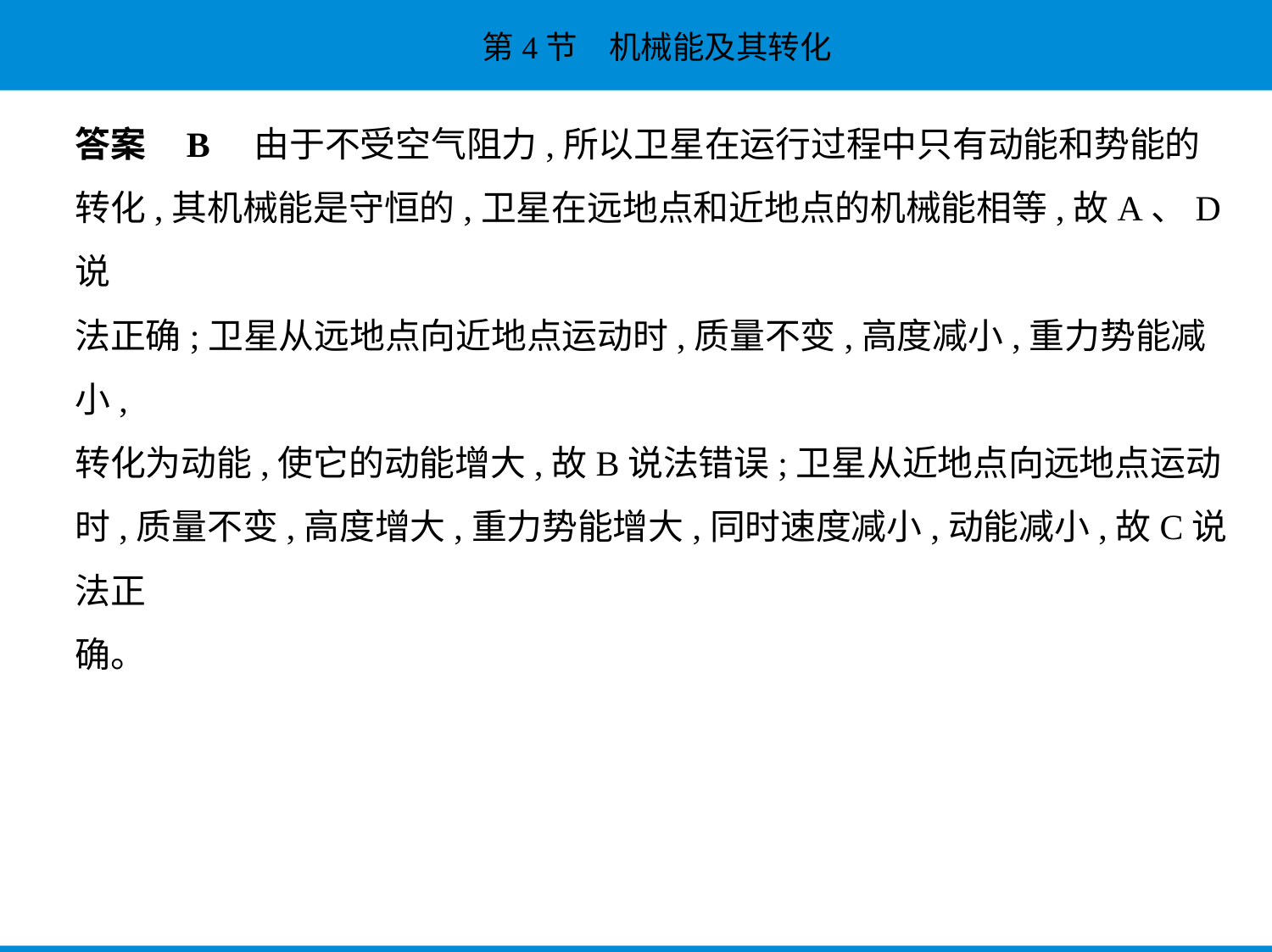

答案    B　由于不受空气阻力,所以卫星在运行过程中只有动能和势能的
转化,其机械能是守恒的,卫星在远地点和近地点的机械能相等,故A、D说
法正确;卫星从远地点向近地点运动时,质量不变,高度减小,重力势能减小,
转化为动能,使它的动能增大,故B说法错误;卫星从近地点向远地点运动
时,质量不变,高度增大,重力势能增大,同时速度减小,动能减小,故C说法正
确。